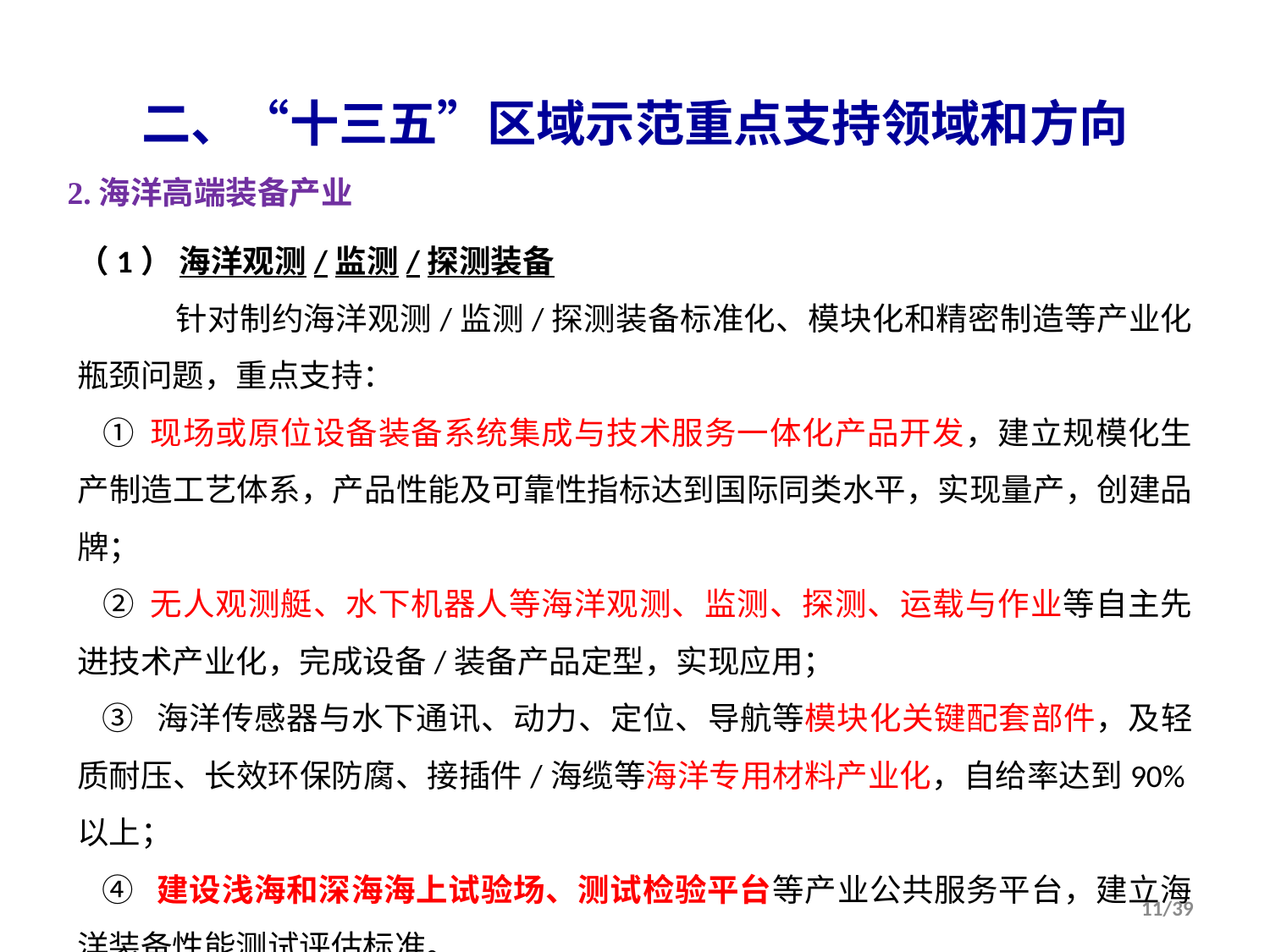

二、“十三五”区域示范重点支持领域和方向
2.海洋高端装备产业
（1） 海洋观测/监测/探测装备
            针对制约海洋观测/监测/探测装备标准化、模块化和精密制造等产业化瓶颈问题，重点支持：
   ① 现场或原位设备装备系统集成与技术服务一体化产品开发，建立规模化生产制造工艺体系，产品性能及可靠性指标达到国际同类水平，实现量产，创建品牌；
   ② 无人观测艇、水下机器人等海洋观测、监测、探测、运载与作业等自主先进技术产业化，完成设备/装备产品定型，实现应用；
   ③  海洋传感器与水下通讯、动力、定位、导航等模块化关键配套部件，及轻质耐压、长效环保防腐、接插件/海缆等海洋专用材料产业化，自给率达到90%以上；
   ④  建设浅海和深海海上试验场、测试检验平台等产业公共服务平台，建立海洋装备性能测试评估标准。
11/39